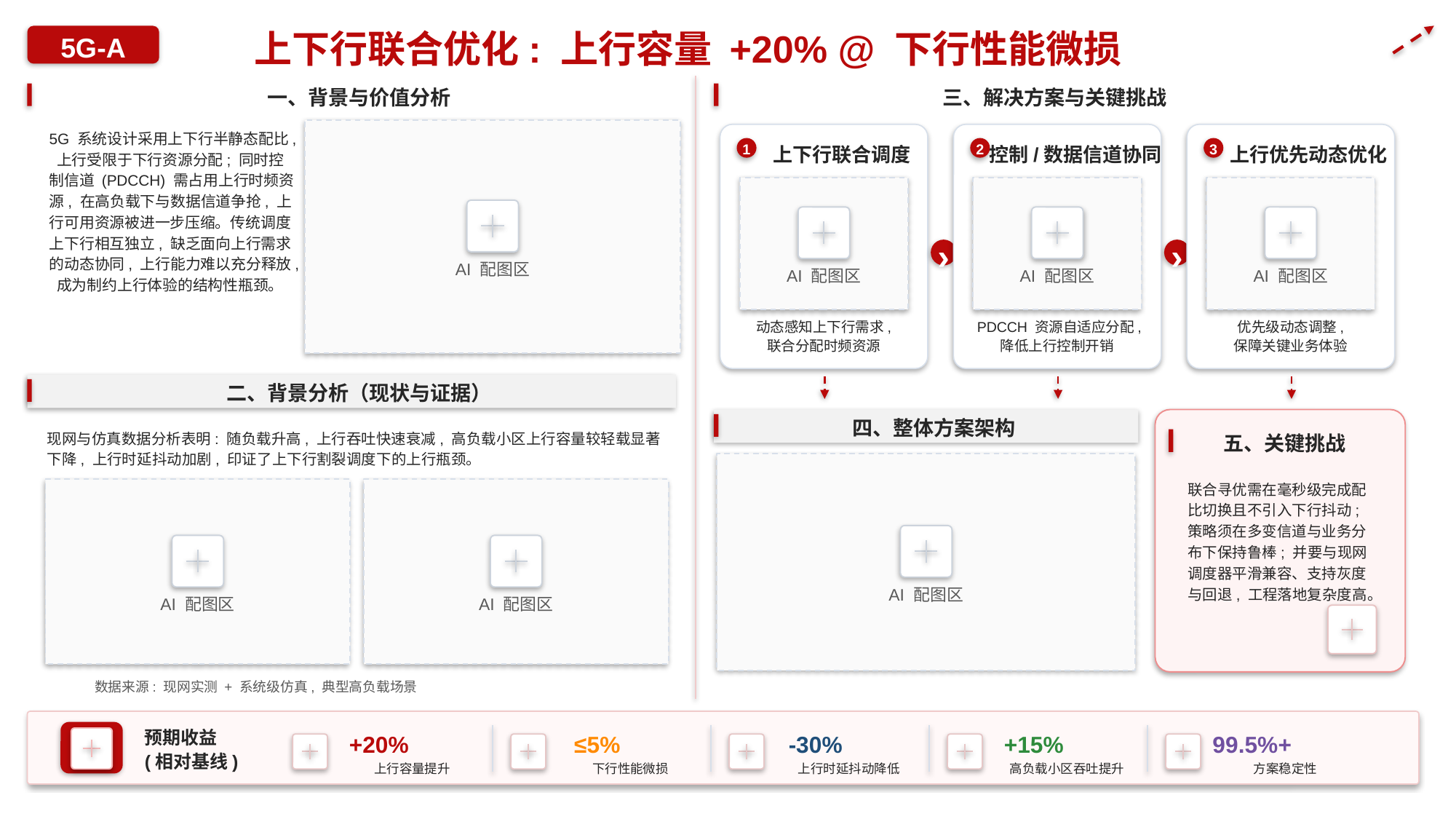

上下行联合优化: 上行容量 +20% @ 下行性能微损

5G-A
一、背景与价值分析
三、解决方案与关键挑战

5G 系统设计采用上下行半静态配比, 上行受限于下行资源分配; 同时控制信道 (PDCCH) 需占用上行时频资源, 在高负载下与数据信道争抢, 上行可用资源被进一步压缩。传统调度上下行相互独立, 缺乏面向上行需求的动态协同, 上行能力难以充分释放, 成为制约上行体验的结构性瓶颈。

上下行联合调度
控制/数据信道协同
上行优先动态优化

1

2

3

›
›

AI 配图区
AI 配图区
AI 配图区
AI 配图区
动态感知上下行需求,
联合分配时频资源
PDCCH 资源自适应分配,
降低上行控制开销
优先级动态调整,
保障关键业务体验

二、背景分析（现状与证据）

四、整体方案架构

现网与仿真数据分析表明: 随负载升高, 上行吞吐快速衰减, 高负载小区上行容量较轻载显著下降, 上行时延抖动加剧, 印证了上下行割裂调度下的上行瓶颈。
五、关键挑战

联合寻优需在毫秒级完成配比切换且不引入下行抖动; 策略须在多变信道与业务分布下保持鲁棒; 并要与现网调度器平滑兼容、支持灰度与回退, 工程落地复杂度高。

AI 配图区
AI 配图区
AI 配图区

数据来源: 现网实测 + 系统级仿真, 典型高负载场景

预期收益
(相对基线)
+20%
≤5%
-30%
+15%
99.5%+

上行容量提升
下行性能微损
上行时延抖动降低
高负载小区吞吐提升
方案稳定性